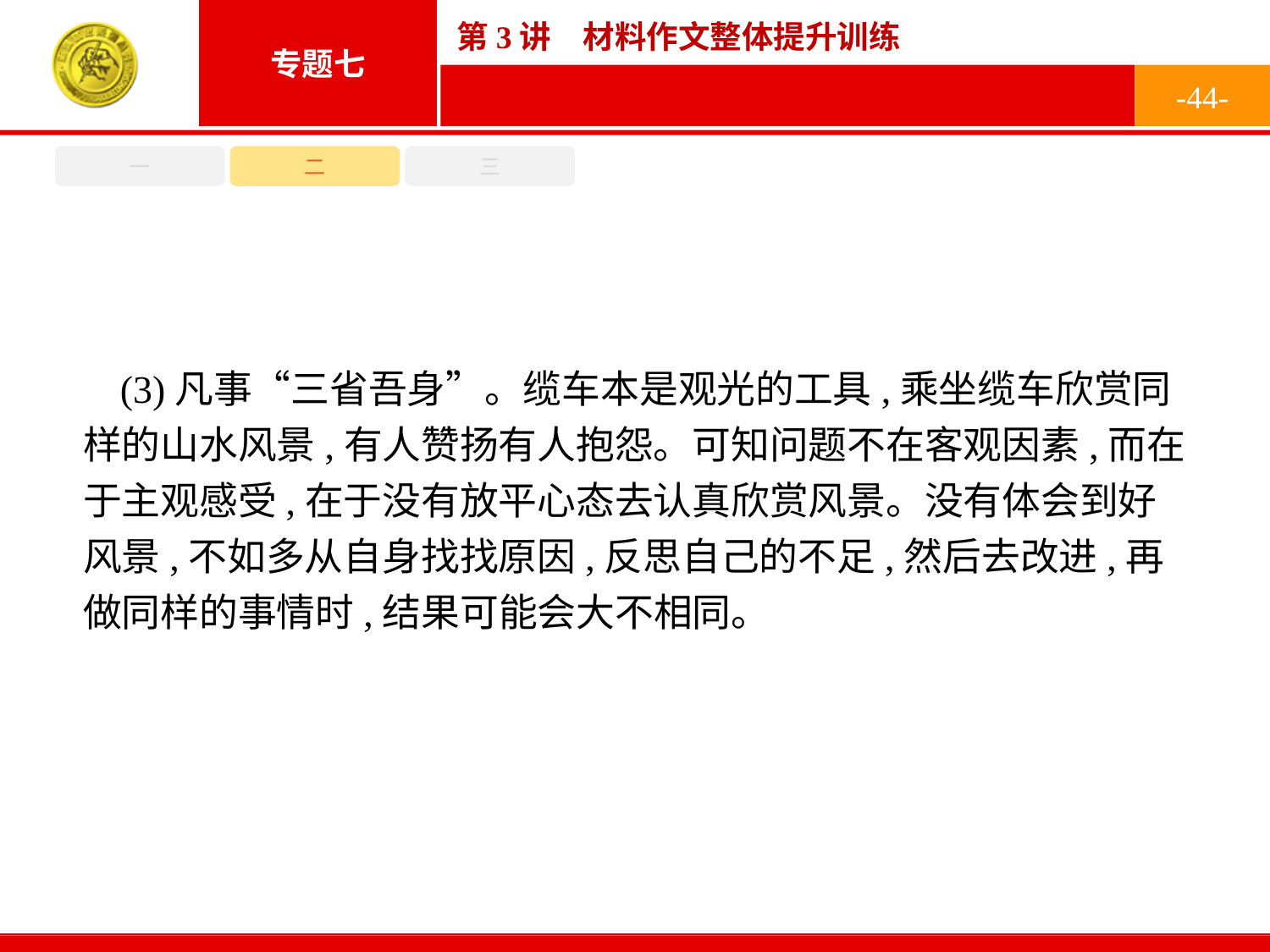

-44-
一
二
三
(3)凡事“三省吾身”。缆车本是观光的工具,乘坐缆车欣赏同样的山水风景,有人赞扬有人抱怨。可知问题不在客观因素,而在于主观感受,在于没有放平心态去认真欣赏风景。没有体会到好风景,不如多从自身找找原因,反思自己的不足,然后去改进,再做同样的事情时,结果可能会大不相同。